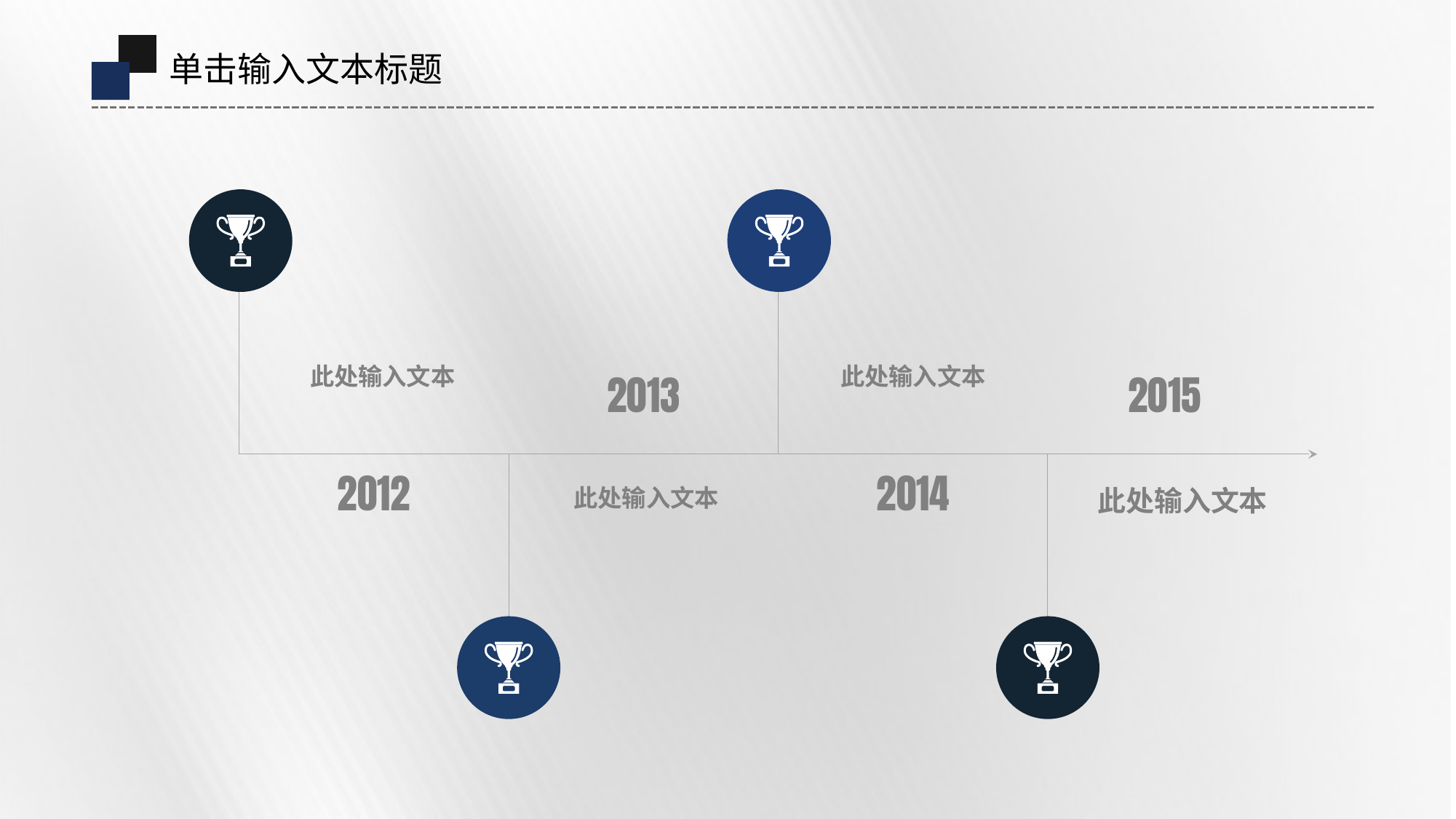

此处输入文本
此处输入文本
2013
2015
2012
2014
此处输入文本
此处输入文本